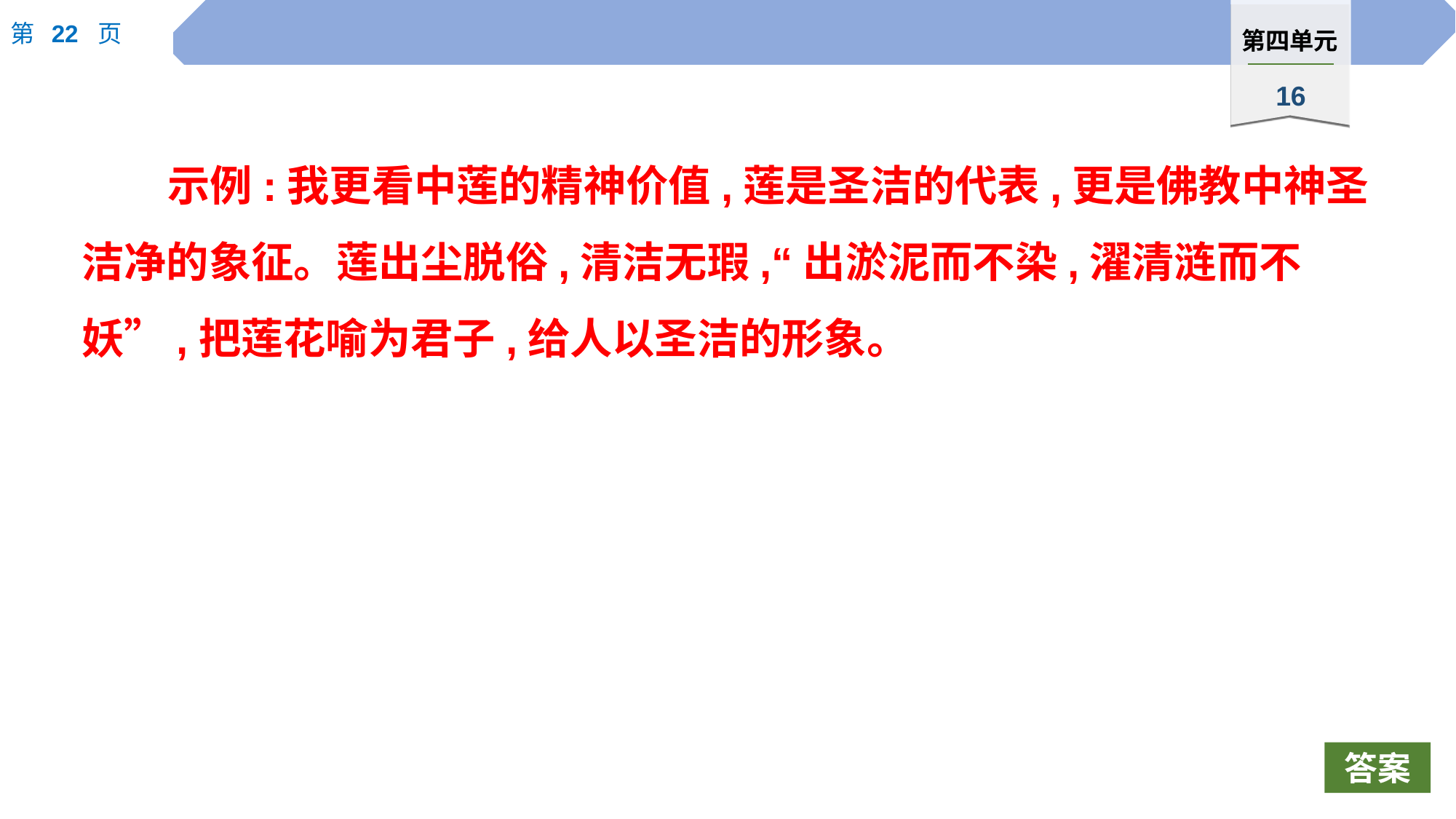

示例:我更看中莲的精神价值,莲是圣洁的代表,更是佛教中神圣洁净的象征。莲出尘脱俗,清洁无瑕,“出淤泥而不染,濯清涟而不妖”,把莲花喻为君子,给人以圣洁的形象。
答案